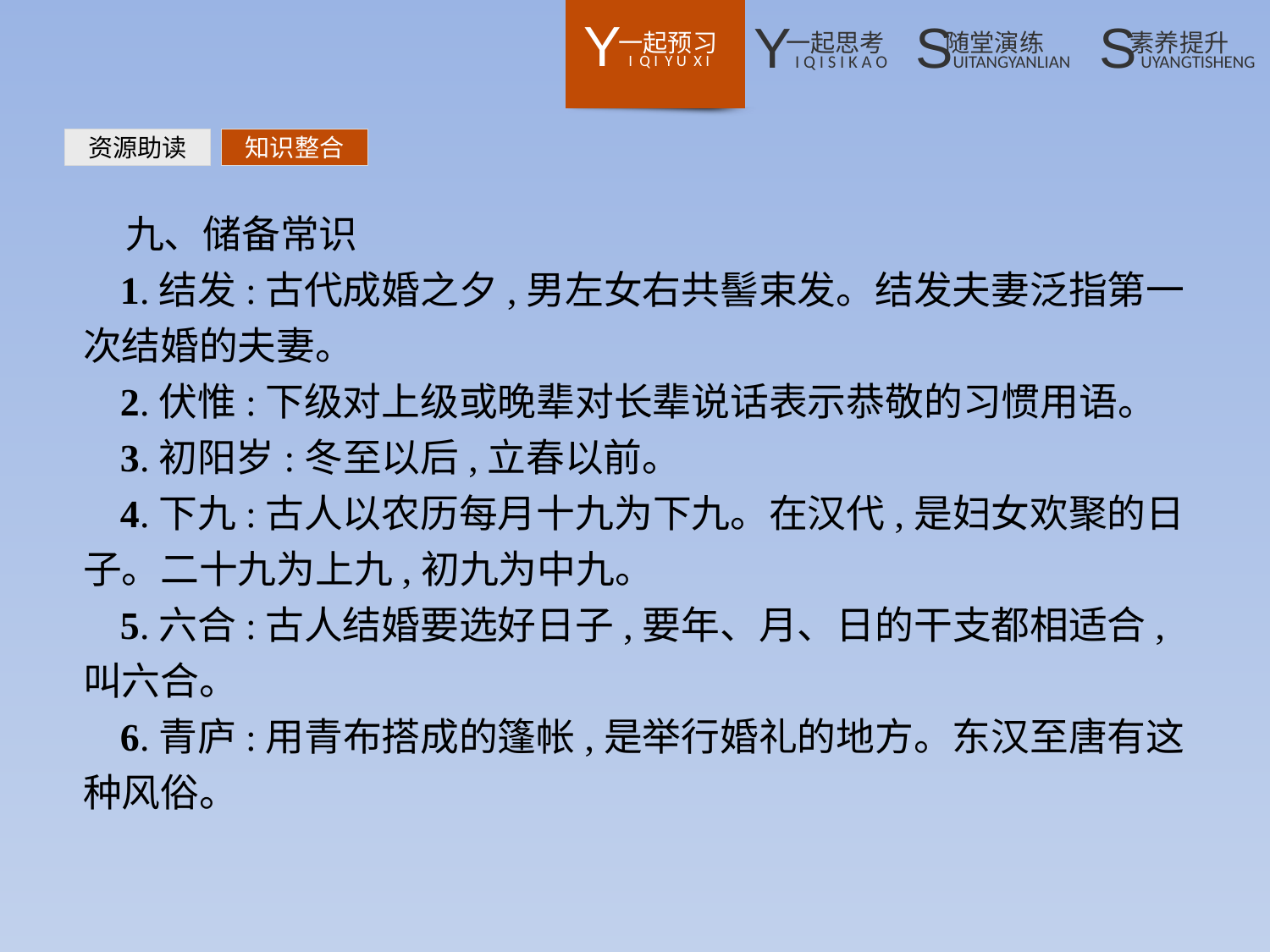

资源助读
知识整合
九、储备常识
1.结发:古代成婚之夕,男左女右共髻束发。结发夫妻泛指第一次结婚的夫妻。
2.伏惟:下级对上级或晚辈对长辈说话表示恭敬的习惯用语。
3.初阳岁:冬至以后,立春以前。
4.下九:古人以农历每月十九为下九。在汉代,是妇女欢聚的日子。二十九为上九,初九为中九。
5.六合:古人结婚要选好日子,要年、月、日的干支都相适合,叫六合。
6.青庐:用青布搭成的篷帐,是举行婚礼的地方。东汉至唐有这种风俗。